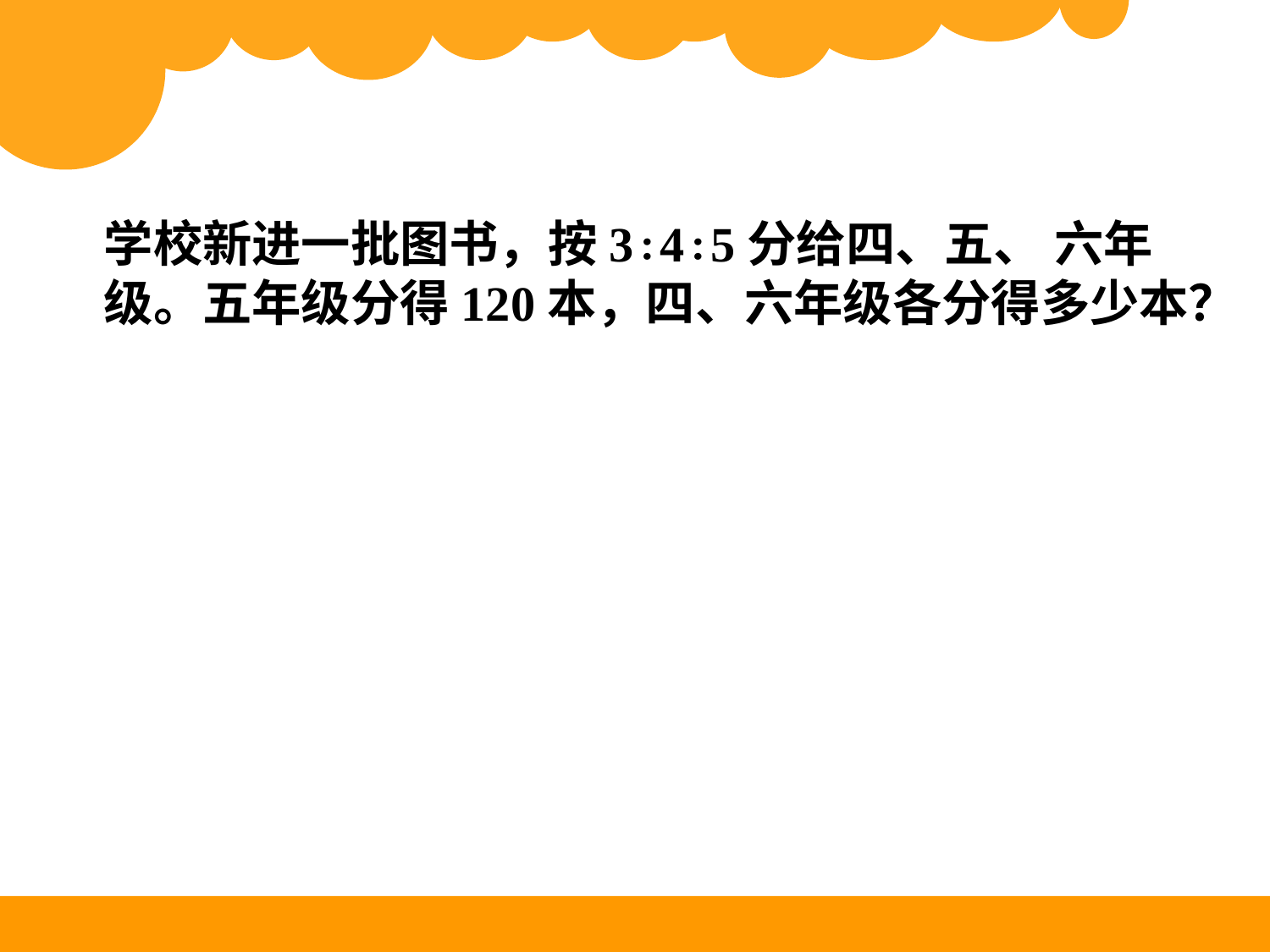

学校新进一批图书，按3∶4∶5分给四、五、 六年
    级。五年级分得120本，四、六年级各分得多少本？